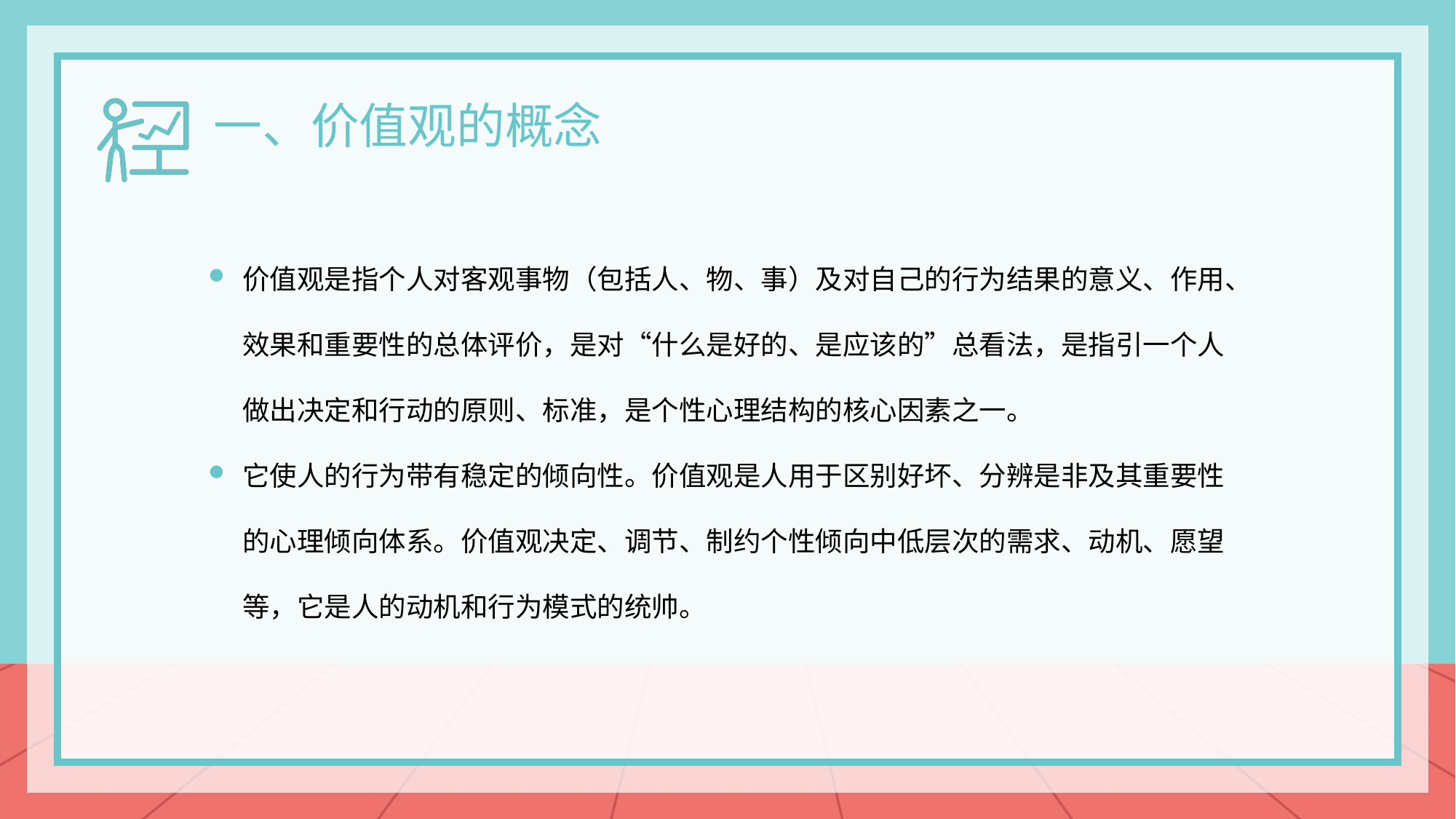

一、价值观的概念
价值观是指个人对客观事物（包括人、物、事）及对自己的行为结果的意义、作用、效果和重要性的总体评价，是对“什么是好的、是应该的”总看法，是指引一个人做出决定和行动的原则、标准，是个性心理结构的核心因素之一。
它使人的行为带有稳定的倾向性。价值观是人用于区别好坏、分辨是非及其重要性的心理倾向体系。价值观决定、调节、制约个性倾向中低层次的需求、动机、愿望等，它是人的动机和行为模式的统帅。